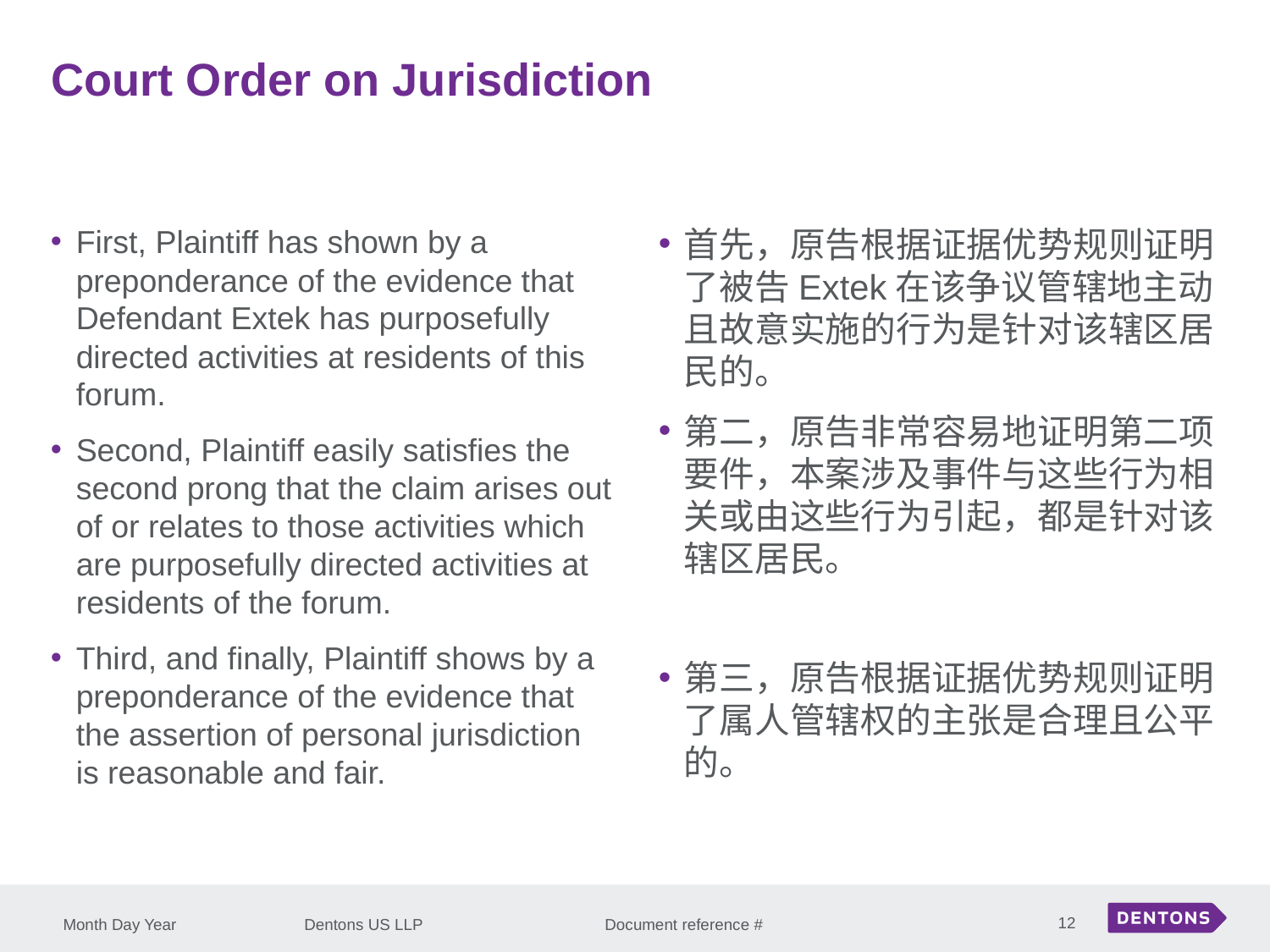

Court Order on Jurisdiction
First, Plaintiff has shown by a preponderance of the evidence that Defendant Extek has purposefully directed activities at residents of this forum.
Second, Plaintiff easily satisfies the second prong that the claim arises out of or relates to those activities which are purposefully directed activities at residents of the forum.
Third, and finally, Plaintiff shows by a preponderance of the evidence that the assertion of personal jurisdiction is reasonable and fair.

首先，原告根据证据优势规则证明了被告Extek在该争议管辖地主动且故意实施的行为是针对该辖区居民的。
第二，原告非常容易地证明第二项要件，本案涉及事件与这些行为相关或由这些行为引起，都是针对该辖区居民。

第三，原告根据证据优势规则证明了属人管辖权的主张是合理且公平的。
12
Month Day Year
Dentons US LLP                                         Document reference #